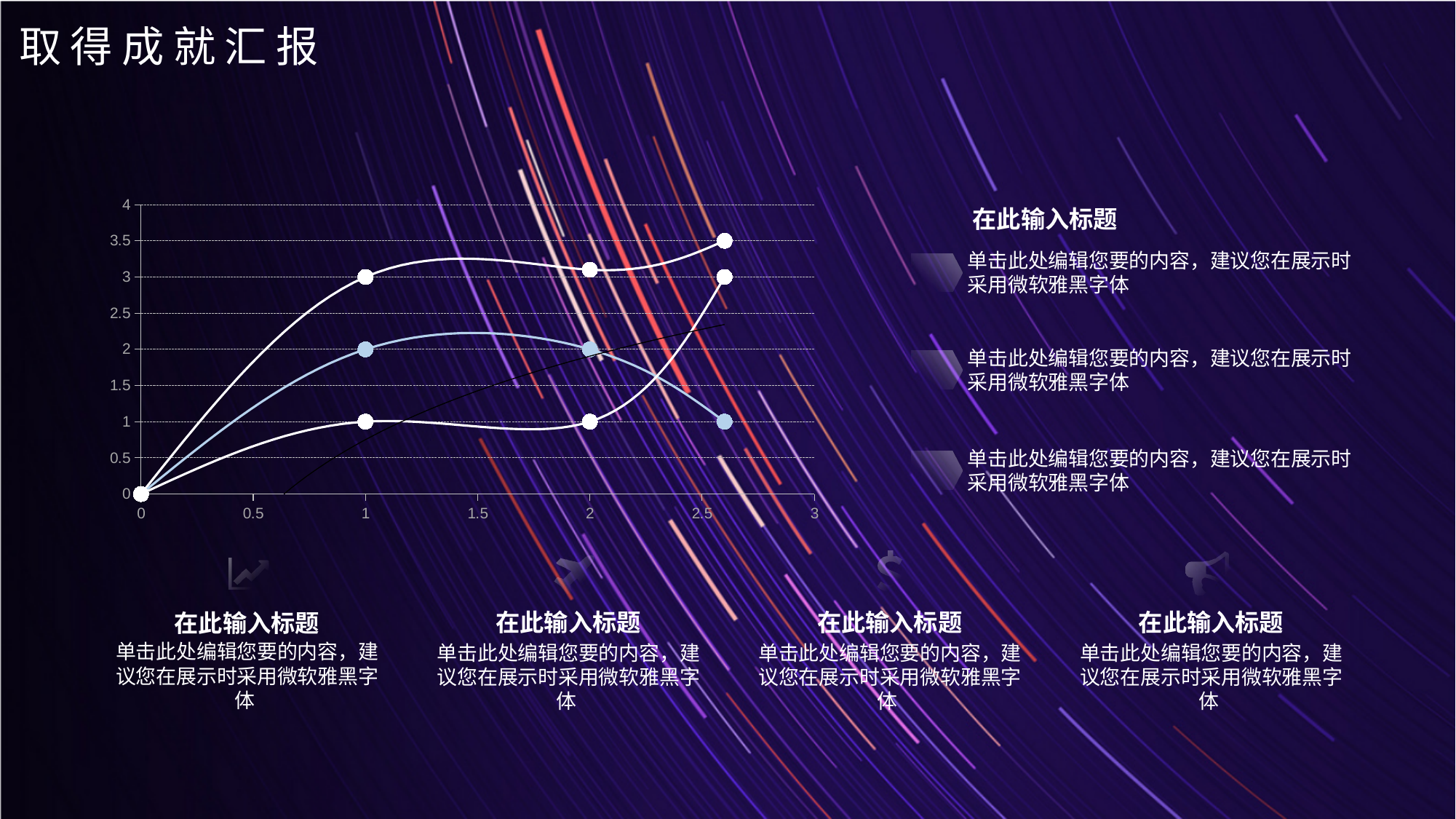

取得成就汇报

### Chart

| Category | Y-Values | Column1 | Column2 | Column3 |
|---|---|---|---|---|
在此输入标题
单击此处编辑您要的内容，建议您在展示时采用微软雅黑字体

单击此处编辑您要的内容，建议您在展示时采用微软雅黑字体

单击此处编辑您要的内容，建议您在展示时采用微软雅黑字体

在此输入标题
单击此处编辑您要的内容，建议您在展示时采用微软雅黑字体
在此输入标题
单击此处编辑您要的内容，建议您在展示时采用微软雅黑字体
在此输入标题
单击此处编辑您要的内容，建议您在展示时采用微软雅黑字体
在此输入标题
单击此处编辑您要的内容，建议您在展示时采用微软雅黑字体